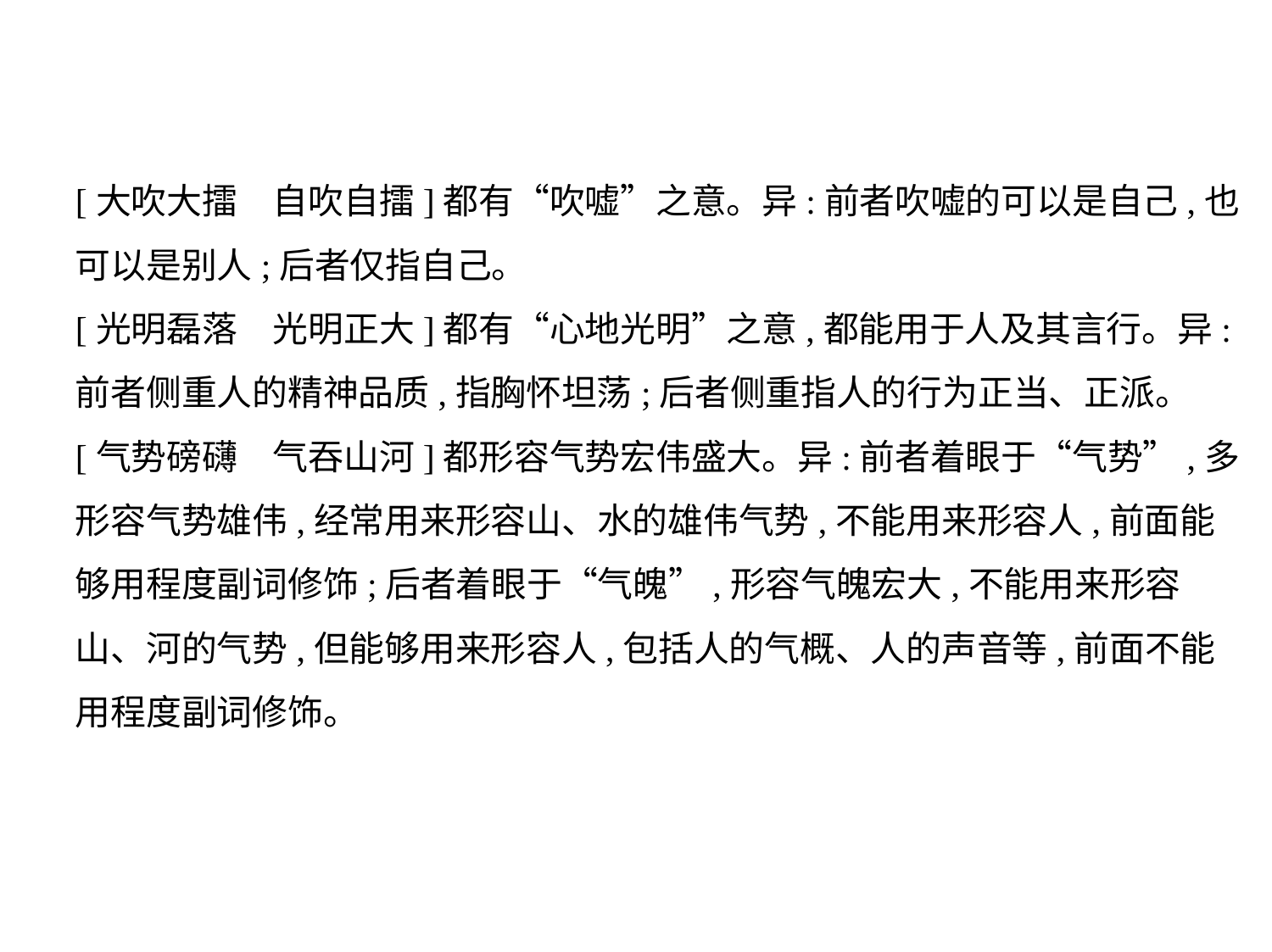

[大吹大擂　自吹自擂]都有“吹嘘”之意。异:前者吹嘘的可以是自己,也
可以是别人;后者仅指自己。
[光明磊落　光明正大]都有“心地光明”之意,都能用于人及其言行。异:
前者侧重人的精神品质,指胸怀坦荡;后者侧重指人的行为正当、正派。
[气势磅礴　气吞山河]都形容气势宏伟盛大。异:前者着眼于“气势”,多
形容气势雄伟,经常用来形容山、水的雄伟气势,不能用来形容人,前面能
够用程度副词修饰;后者着眼于“气魄”,形容气魄宏大,不能用来形容
山、河的气势,但能够用来形容人,包括人的气概、人的声音等,前面不能
用程度副词修饰。